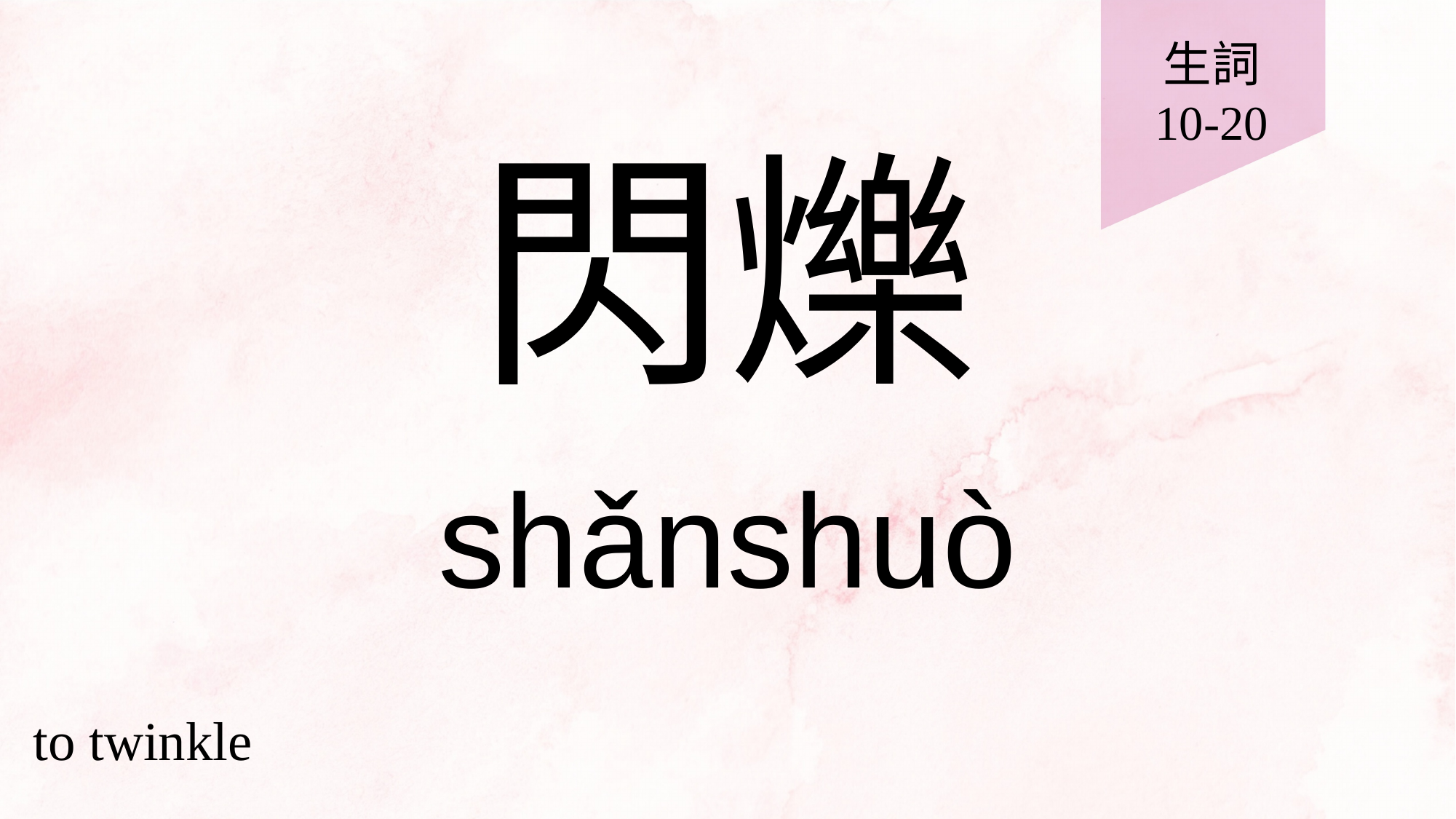

生詞
10-20
# 閃爍
shǎnshuò
to twinkle